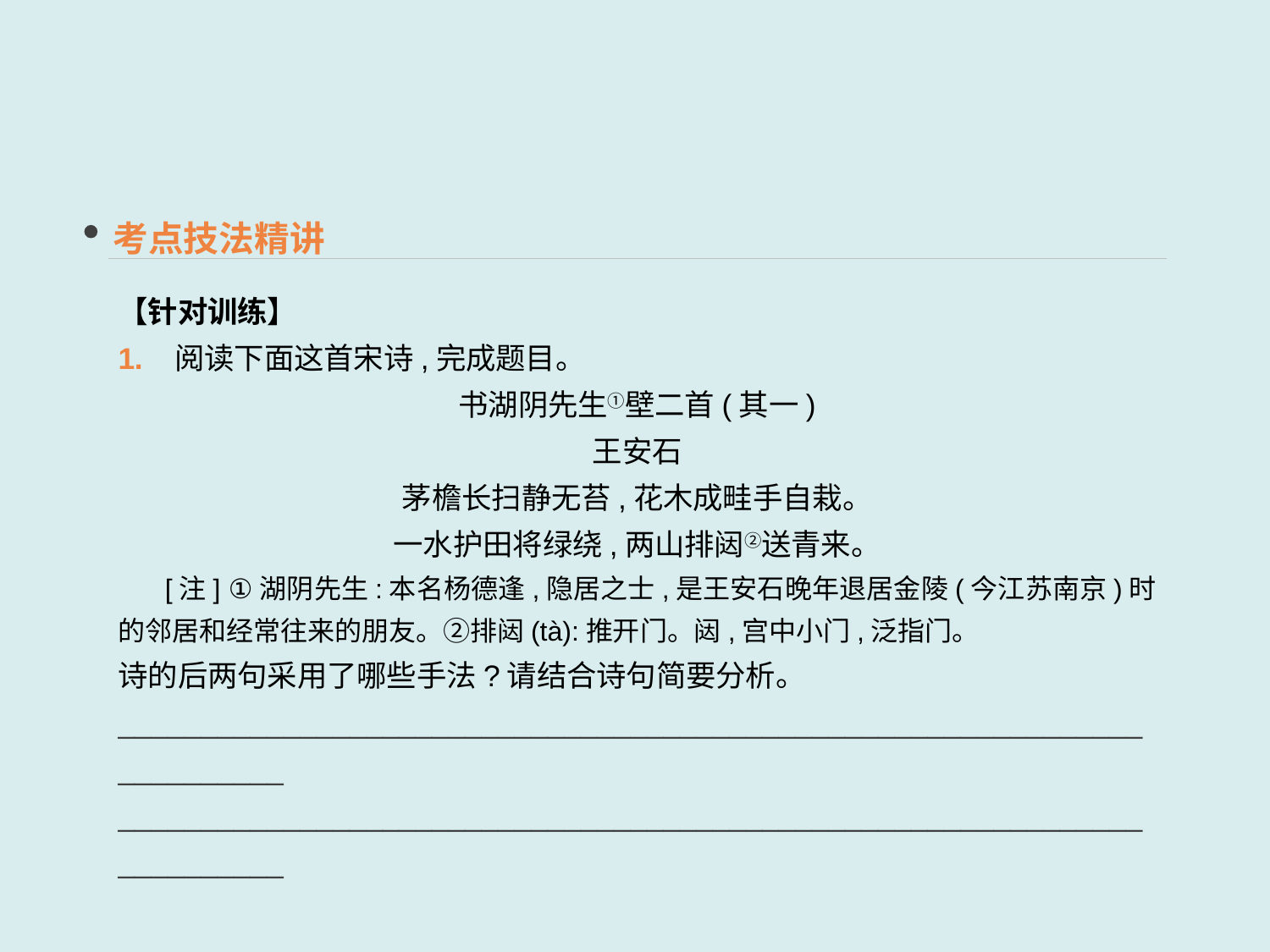

考点技法精讲

【针对训练】
1.   阅读下面这首宋诗,完成题目。
书湖阴先生①壁二首(其一)
王安石
茅檐长扫静无苔,花木成畦手自栽。
一水护田将绿绕,两山排闼②送青来。
      [注] ①湖阴先生:本名杨德逢,隐居之士,是王安石晚年退居金陵(今江苏南京)时的邻居和经常往来的朋友。②排闼(tà):推开门。闼,宫中小门,泛指门。
诗的后两句采用了哪些手法?请结合诗句简要分析。
________________________________________________________________________
________________________________________________________________________